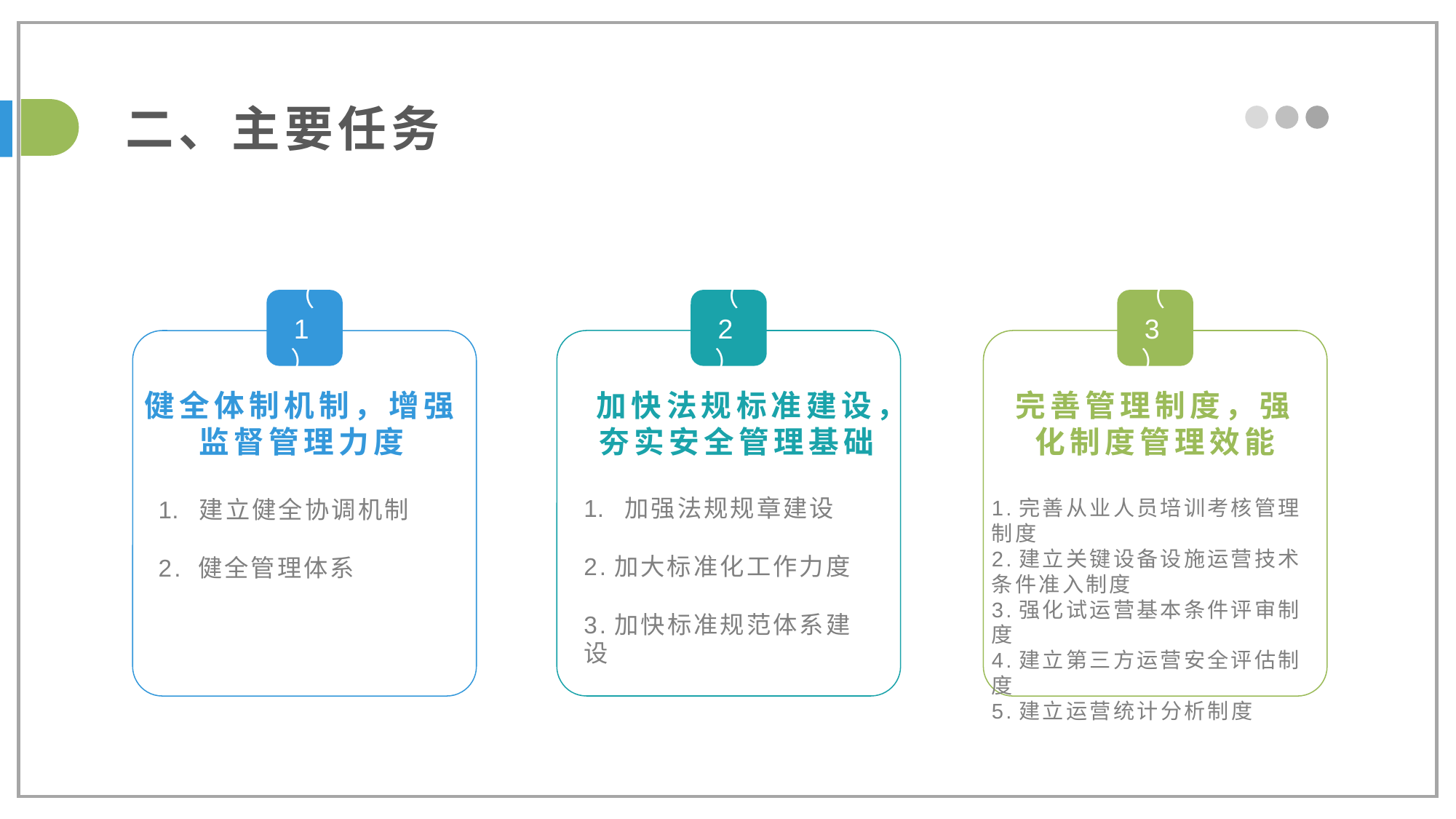

二、主要任务

（1）
（2）
（3）

完善管理制度，强化制度管理效能
加快法规标准建设，夯实安全管理基础
健全体制机制，增强监督管理力度
加强法规规章建设

2.加大标准化工作力度

3.加快标准规范体系建设
建立健全协调机制

2. 健全管理体系
1.完善从业人员培训考核管理制度
2.建立关键设备设施运营技术条件准入制度
3.强化试运营基本条件评审制度
4.建立第三方运营安全评估制度
5.建立运营统计分析制度